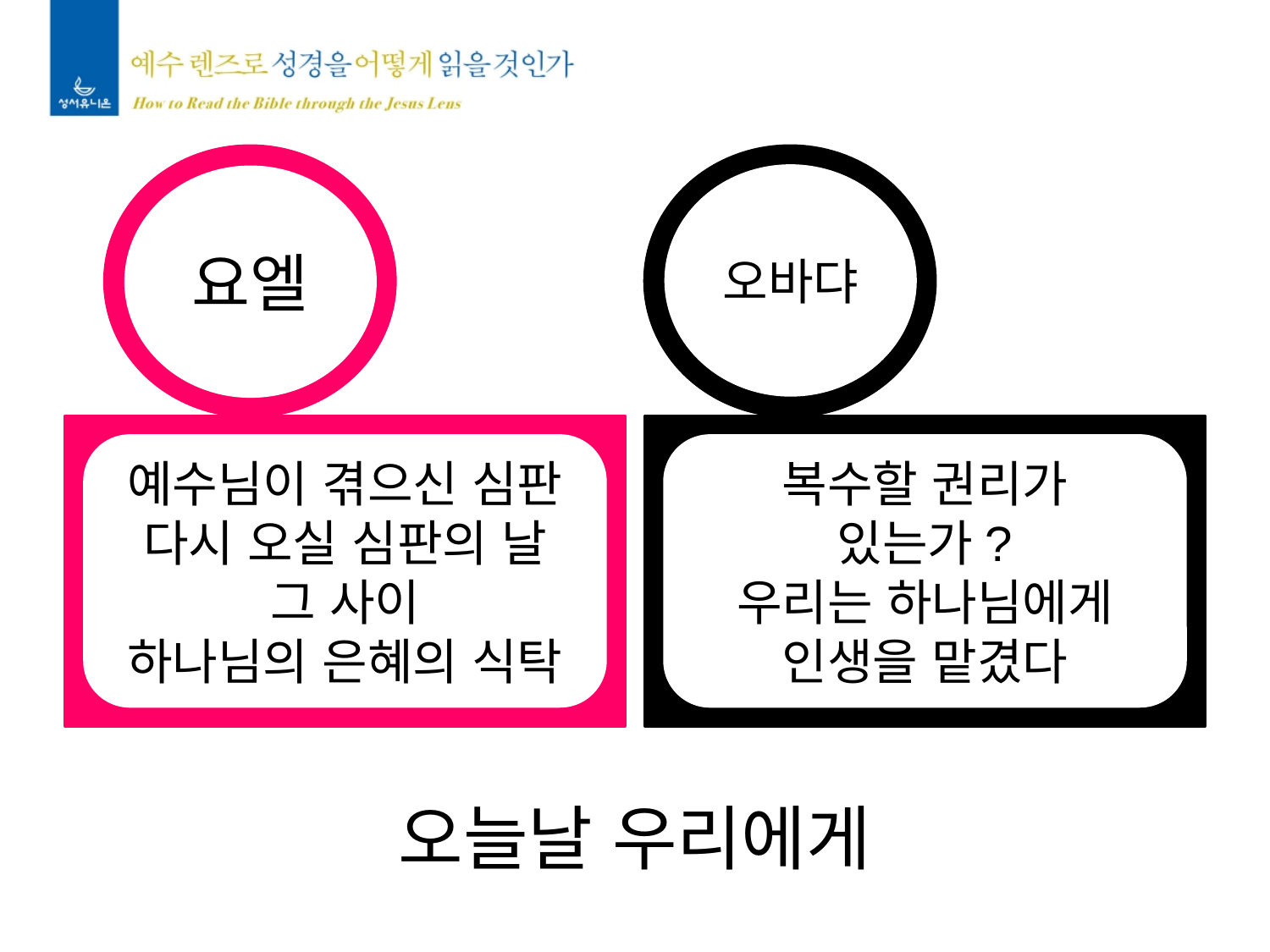

오바댜
요엘

예수님이 겪으신 심판
다시 오실 심판의 날
그 사이
하나님의 은혜의 식탁
복수할 권리가
있는가?
우리는 하나님에게
인생을 맡겼다
오늘날 우리에게